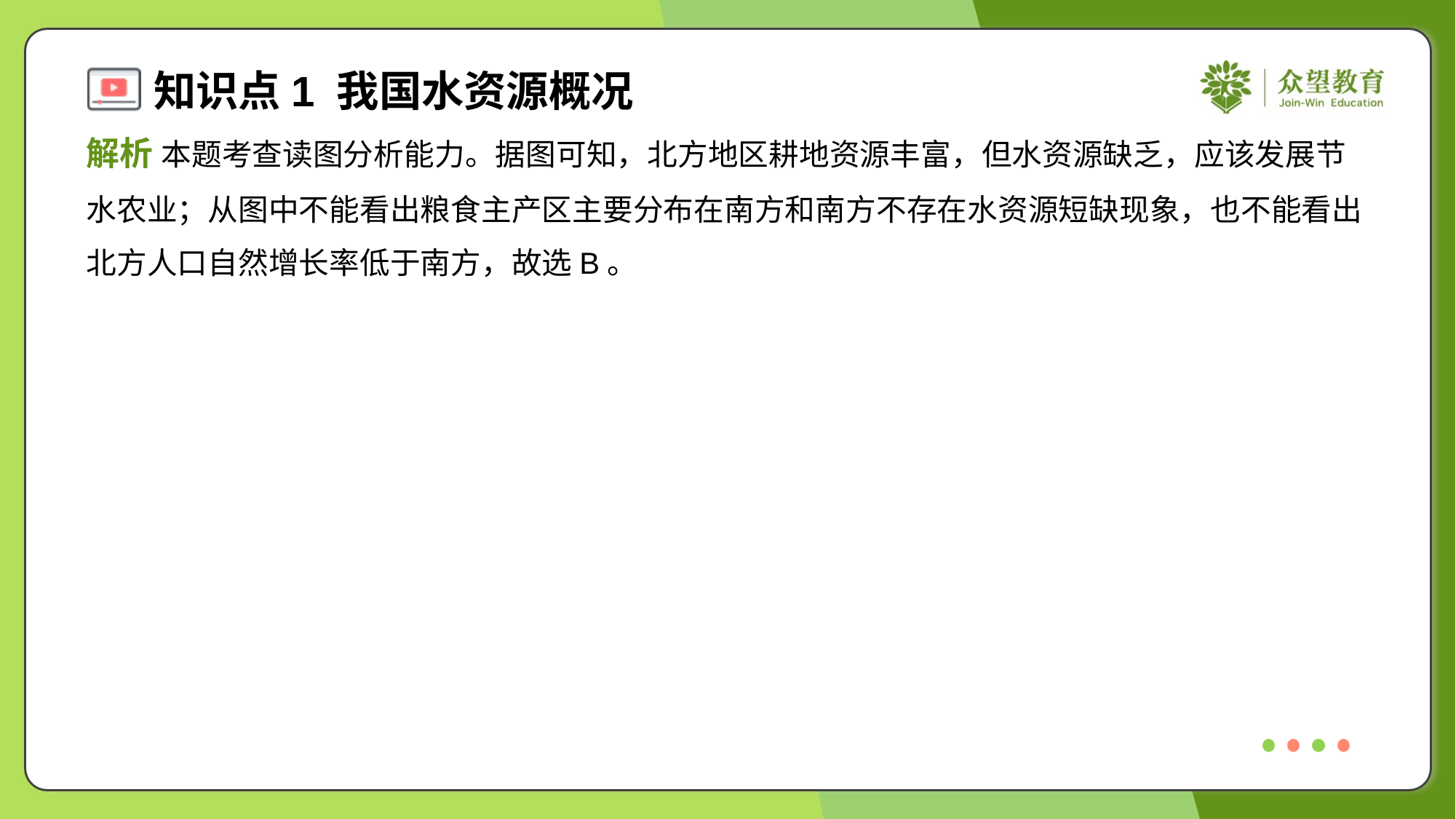

解析 本题考查读图分析能力。据图可知，北方地区耕地资源丰富，但水资源缺乏，应该发展节
水农业；从图中不能看出粮食主产区主要分布在南方和南方不存在水资源短缺现象，也不能看出
北方人口自然增长率低于南方，故选B。